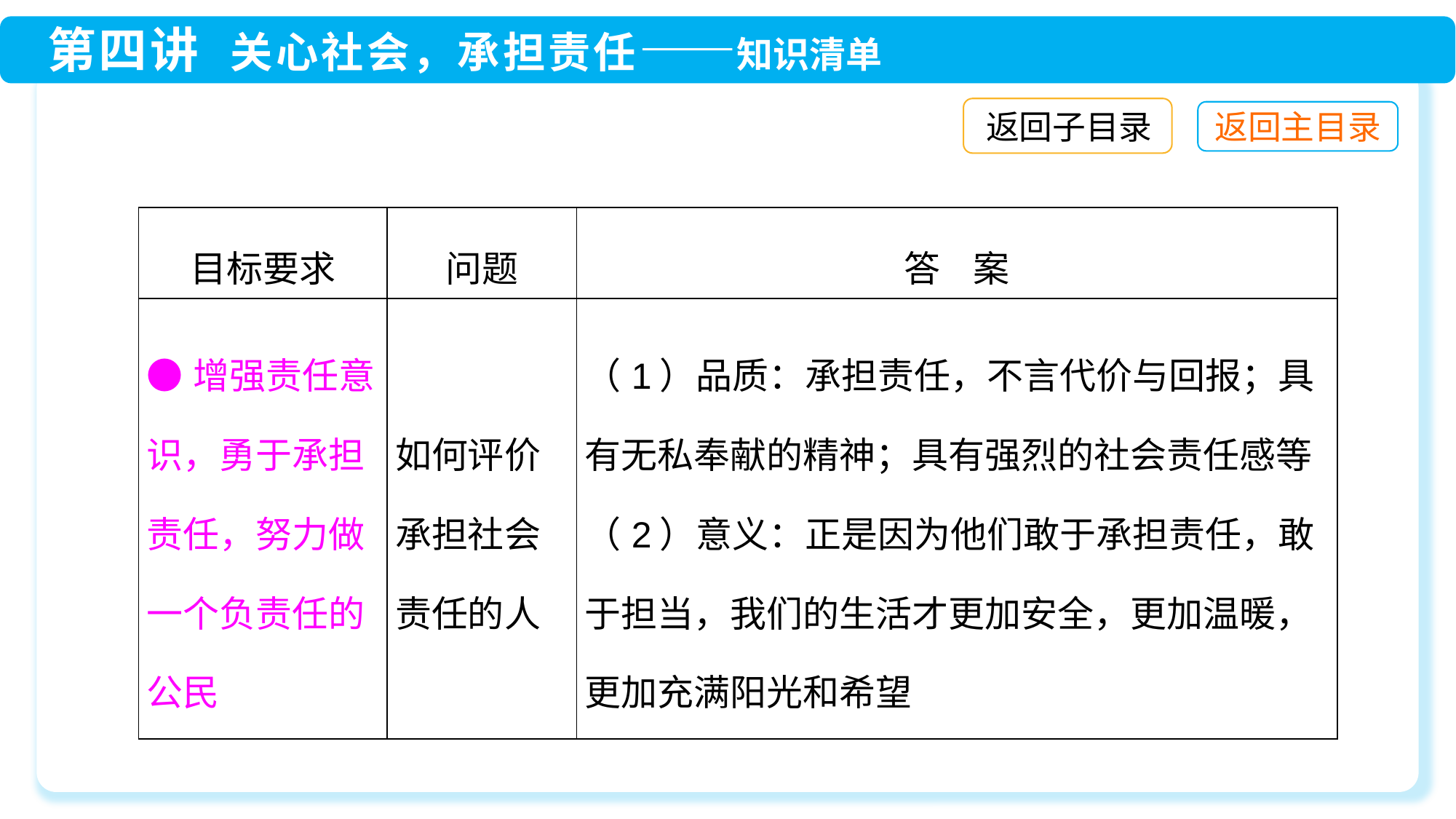

返回子目录
| 目标要求 | 问题 | 答 案 |
| --- | --- | --- |
| ●增强责任意识，勇于承担责任，努力做一个负责任的公民 | 如何评价承担社会责任的人 | （1）品质：承担责任，不言代价与回报；具有无私奉献的精神；具有强烈的社会责任感等 （2）意义：正是因为他们敢于承担责任，敢于担当，我们的生活才更加安全，更加温暖，更加充满阳光和希望 |